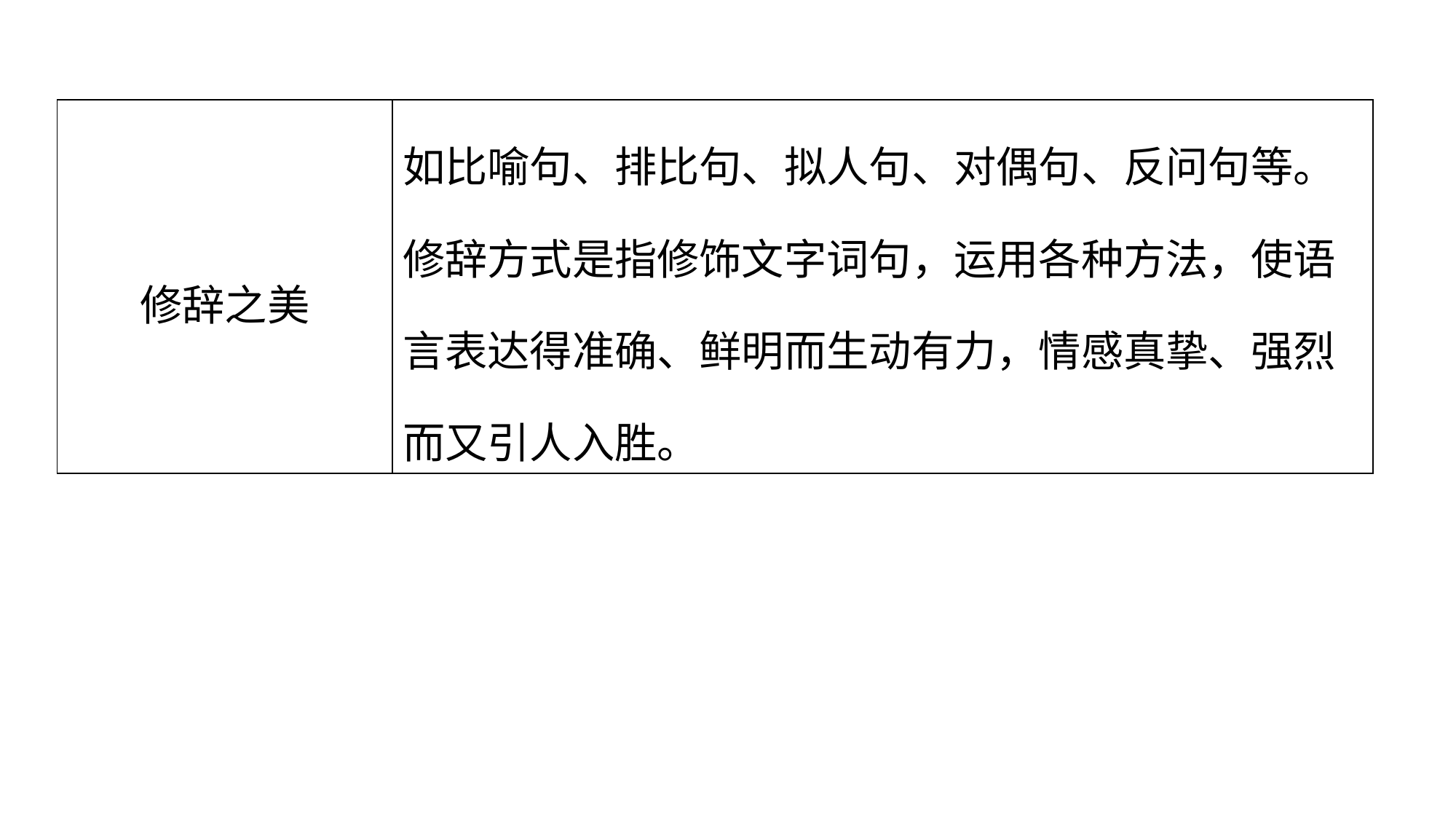

| 修辞之美 | 如比喻句、排比句、拟人句、对偶句、反问句等。修辞方式是指修饰文字词句，运用各种方法，使语言表达得准确、鲜明而生动有力，情感真挚、强烈而又引人入胜。 |
| --- | --- |